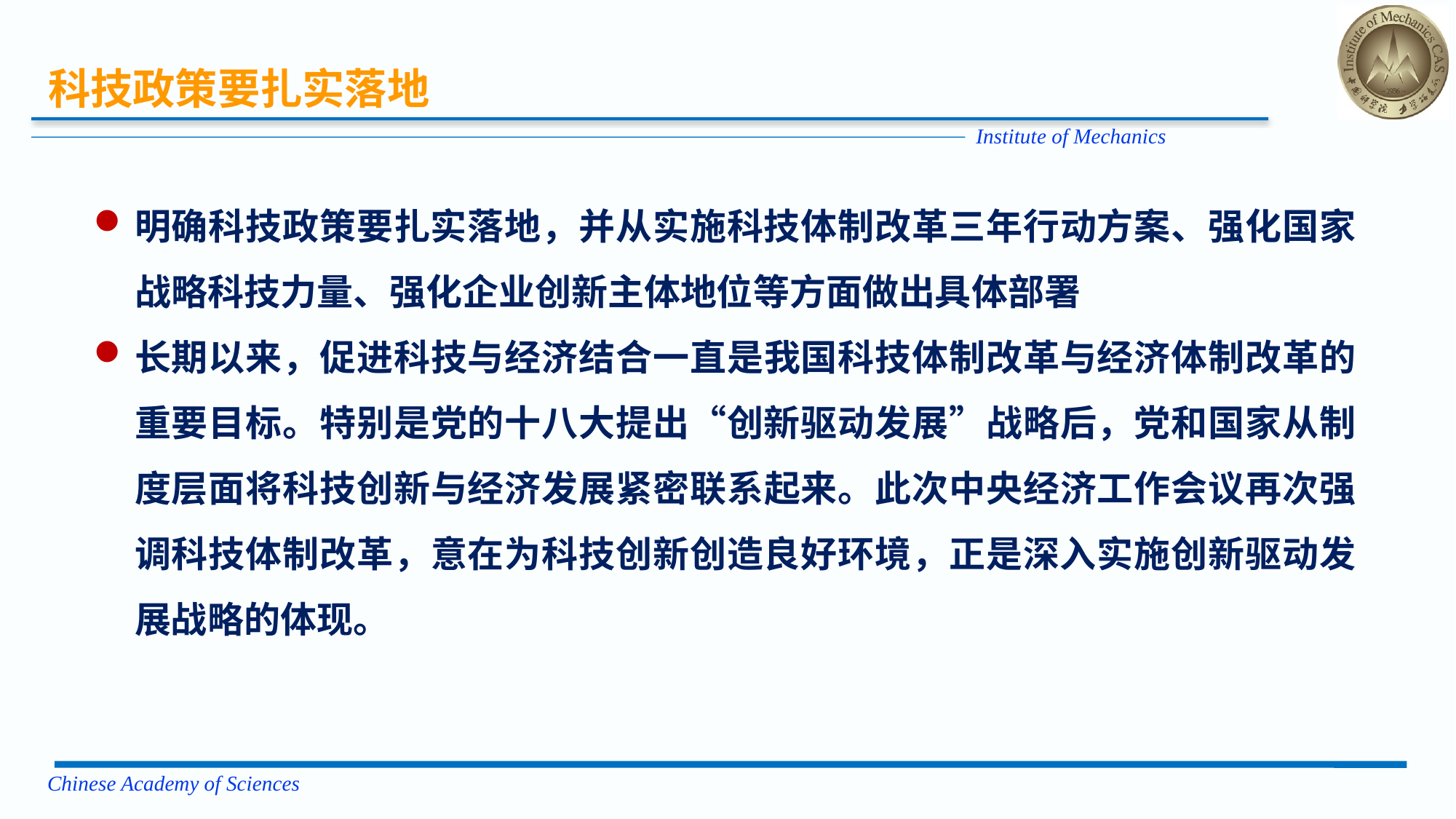

科技政策要扎实落地
明确科技政策要扎实落地，并从实施科技体制改革三年行动方案、强化国家战略科技力量、强化企业创新主体地位等方面做出具体部署
长期以来，促进科技与经济结合一直是我国科技体制改革与经济体制改革的重要目标。特别是党的十八大提出“创新驱动发展”战略后，党和国家从制度层面将科技创新与经济发展紧密联系起来。此次中央经济工作会议再次强调科技体制改革，意在为科技创新创造良好环境，正是深入实施创新驱动发展战略的体现。
17